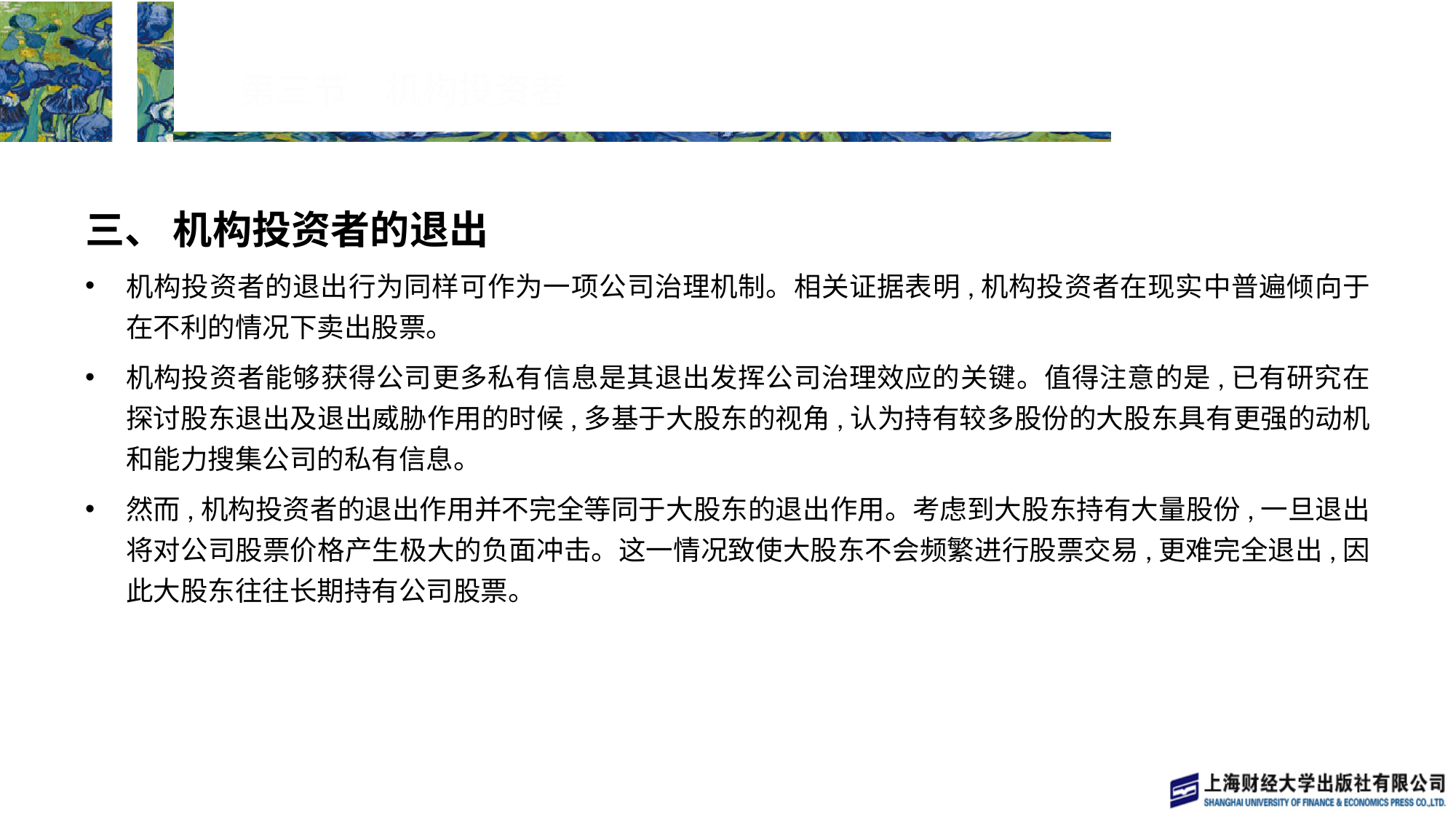

# 第三节　机构投资者
三、 机构投资者的退出
机构投资者的退出行为同样可作为一项公司治理机制。相关证据表明,机构投资者在现实中普遍倾向于在不利的情况下卖出股票。
机构投资者能够获得公司更多私有信息是其退出发挥公司治理效应的关键。值得注意的是,已有研究在探讨股东退出及退出威胁作用的时候,多基于大股东的视角,认为持有较多股份的大股东具有更强的动机和能力搜集公司的私有信息。
然而,机构投资者的退出作用并不完全等同于大股东的退出作用。考虑到大股东持有大量股份,一旦退出将对公司股票价格产生极大的负面冲击。这一情况致使大股东不会频繁进行股票交易,更难完全退出,因此大股东往往长期持有公司股票。